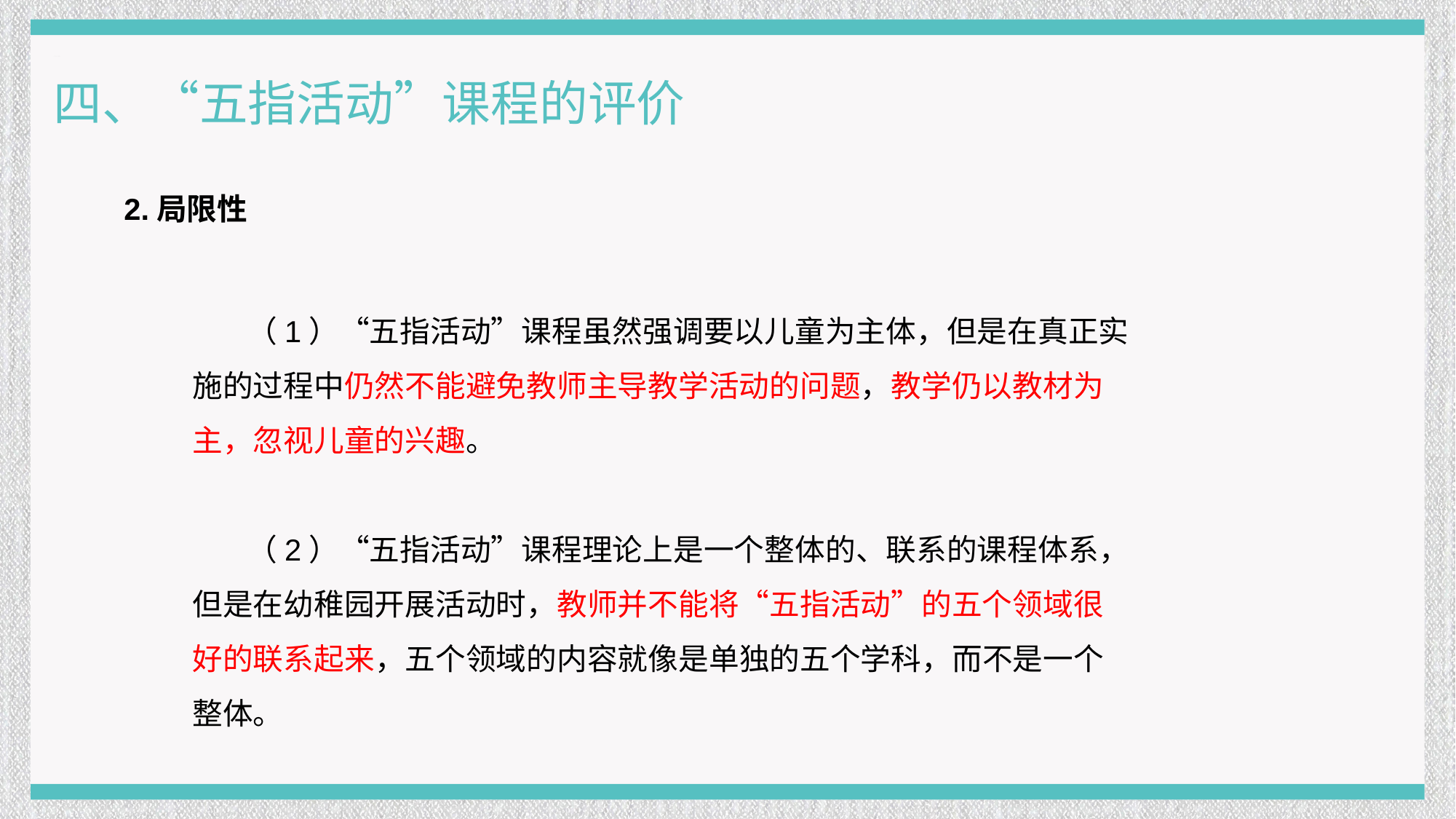

四、“五指活动”课程的评价
2.局限性
（1）“五指活动”课程虽然强调要以儿童为主体，但是在真正实施的过程中仍然不能避免教师主导教学活动的问题，教学仍以教材为主，忽视儿童的兴趣。

（2）“五指活动”课程理论上是一个整体的、联系的课程体系，但是在幼稚园开展活动时，教师并不能将“五指活动”的五个领域很好的联系起来，五个领域的内容就像是单独的五个学科，而不是一个整体。